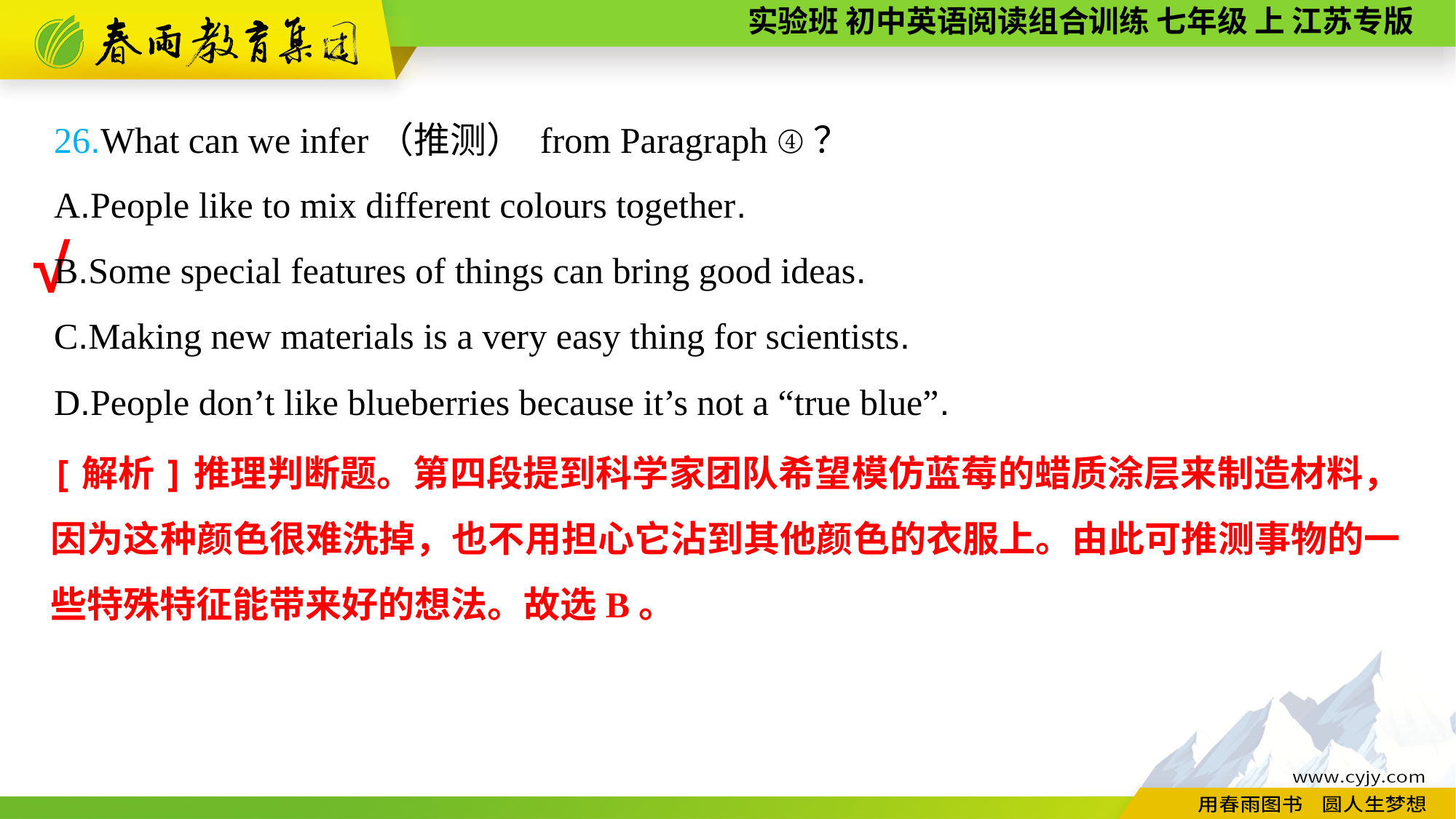

26.What can we infer（推测） from Paragraph ④？
A.People like to mix different colours together.
B.Some special features of things can bring good ideas.
C.Making new materials is a very easy thing for scientists.
D.People don’t like blueberries because it’s not a “true blue”.
√
[解析]推理判断题。第四段提到科学家团队希望模仿蓝莓的蜡质涂层来制造材料，因为这种颜色很难洗掉，也不用担心它沾到其他颜色的衣服上。由此可推测事物的一些特殊特征能带来好的想法。故选B。